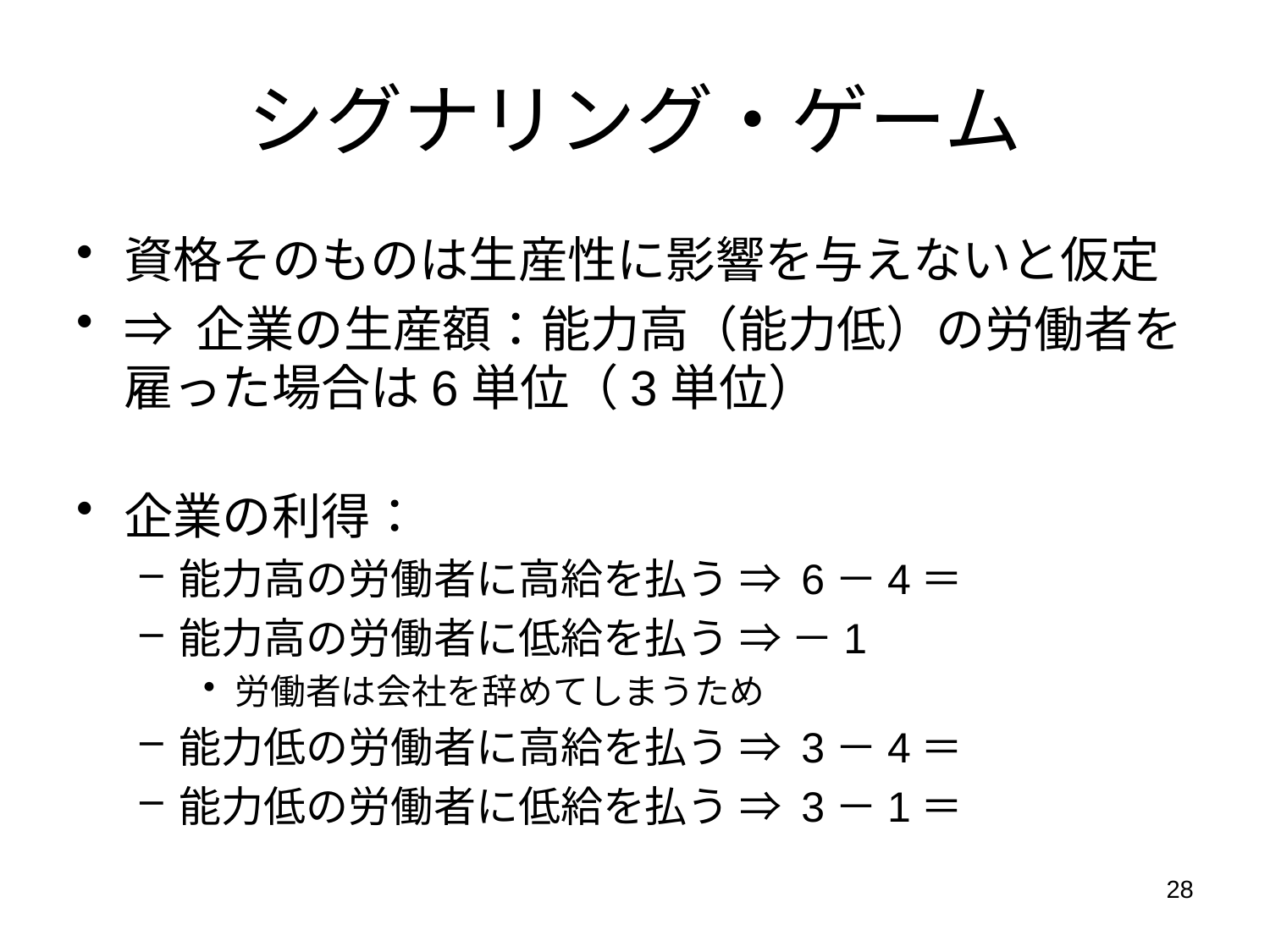

# シグナリング・ゲーム
資格そのものは生産性に影響を与えないと仮定
⇒ 企業の生産額：能力高（能力低）の労働者を雇った場合は6単位（3単位）

企業の利得：
能力高の労働者に高給を払う ⇒ 6－4＝2
能力高の労働者に低給を払う ⇒ －1
労働者は会社を辞めてしまうため
能力低の労働者に高給を払う ⇒ 3－4＝－1
能力低の労働者に低給を払う ⇒ 3－1＝2
28